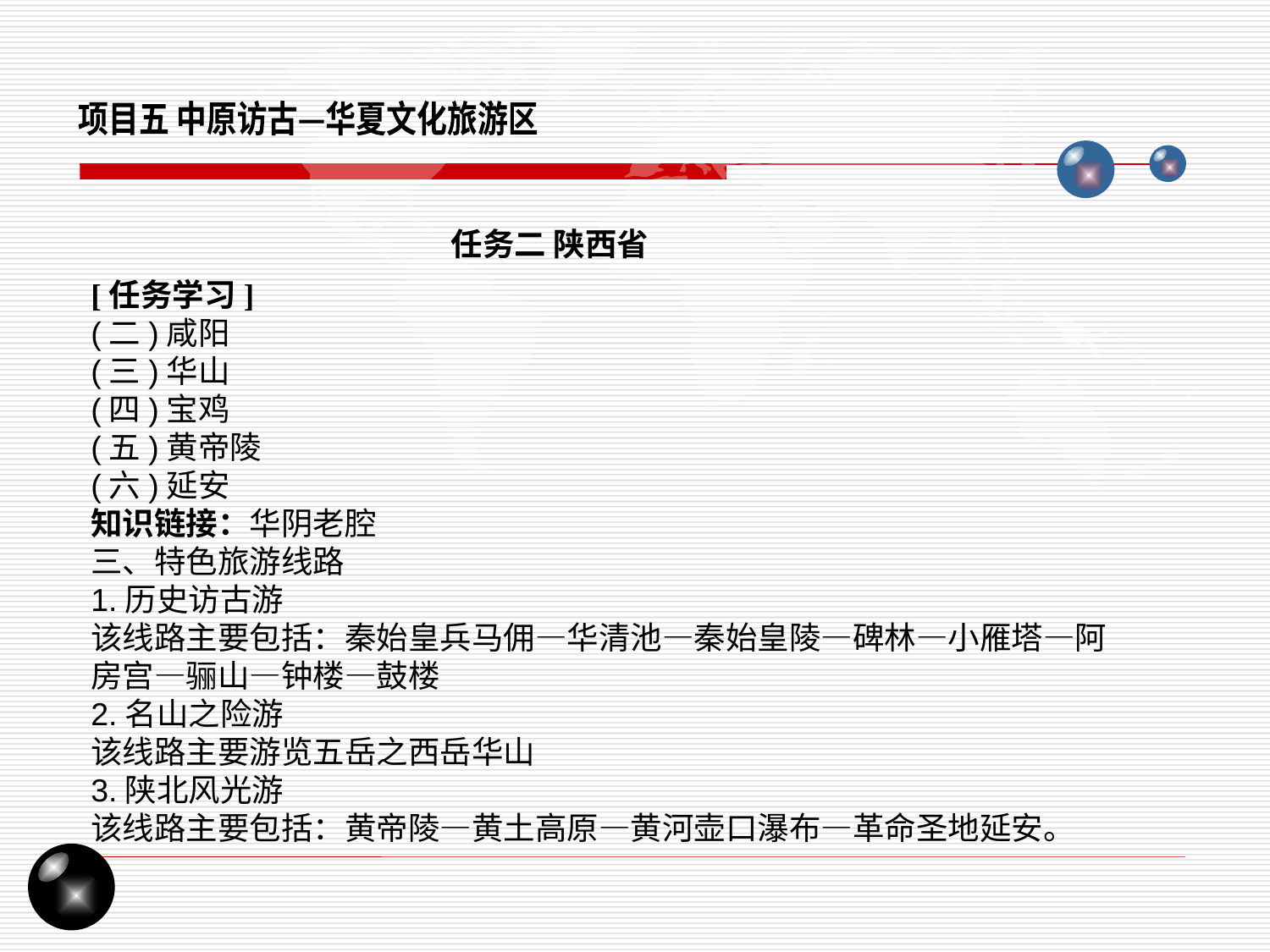

项目五 中原访古—华夏文化旅游区
任务二 陕西省
[任务学习]
(二)咸阳
(三)华山
(四)宝鸡
(五)黄帝陵
(六)延安
知识链接：华阴老腔
三、特色旅游线路
1.历史访古游
该线路主要包括：秦始皇兵马佣—华清池—秦始皇陵—碑林—小雁塔—阿房宫—骊山—钟楼—鼓楼
2.名山之险游
该线路主要游览五岳之西岳华山
3.陕北风光游
该线路主要包括：黄帝陵—黄土高原—黄河壶口瀑布—革命圣地延安。